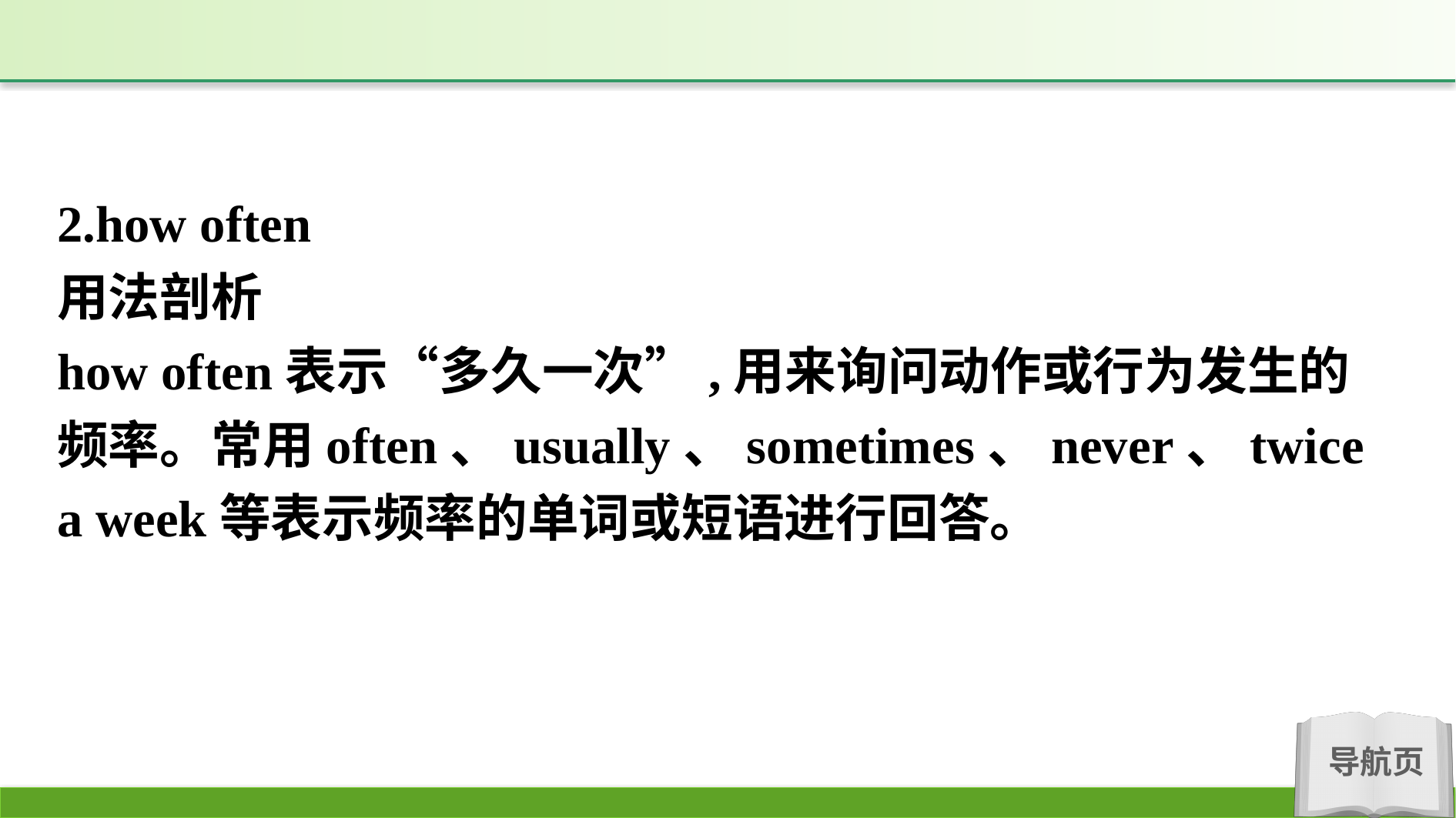

2.how often
用法剖析
how often表示“多久一次”,用来询问动作或行为发生的频率。常用often、usually、sometimes、never、twice a week等表示频率的单词或短语进行回答。